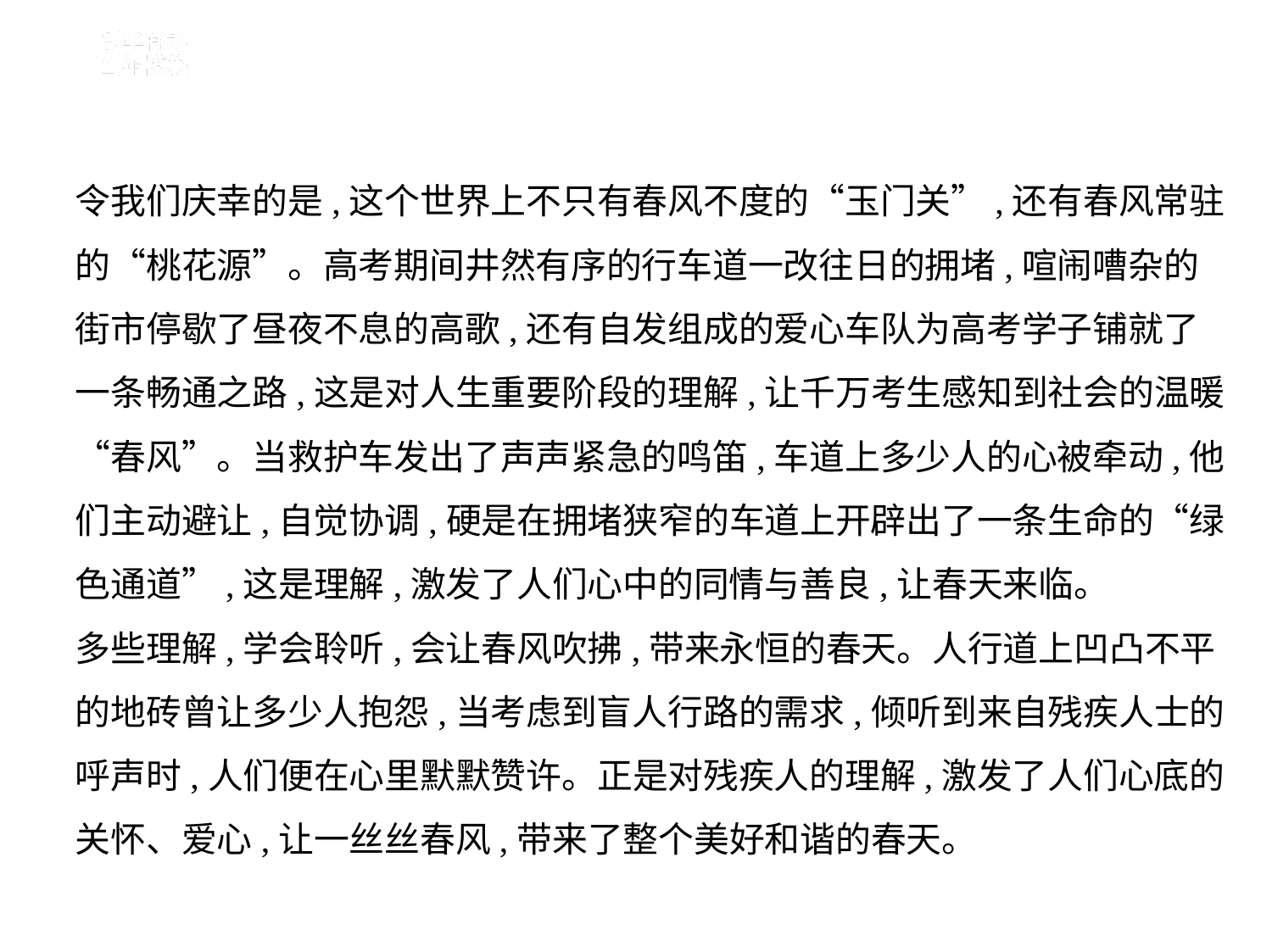

令我们庆幸的是,这个世界上不只有春风不度的“玉门关”,还有春风常驻
的“桃花源”。高考期间井然有序的行车道一改往日的拥堵,喧闹嘈杂的
街市停歇了昼夜不息的高歌,还有自发组成的爱心车队为高考学子铺就了
一条畅通之路,这是对人生重要阶段的理解,让千万考生感知到社会的温暖
“春风”。当救护车发出了声声紧急的鸣笛,车道上多少人的心被牵动,他
们主动避让,自觉协调,硬是在拥堵狭窄的车道上开辟出了一条生命的“绿
色通道”,这是理解,激发了人们心中的同情与善良,让春天来临。
多些理解,学会聆听,会让春风吹拂,带来永恒的春天。人行道上凹凸不平
的地砖曾让多少人抱怨,当考虑到盲人行路的需求,倾听到来自残疾人士的
呼声时,人们便在心里默默赞许。正是对残疾人的理解,激发了人们心底的
关怀、爱心,让一丝丝春风,带来了整个美好和谐的春天。